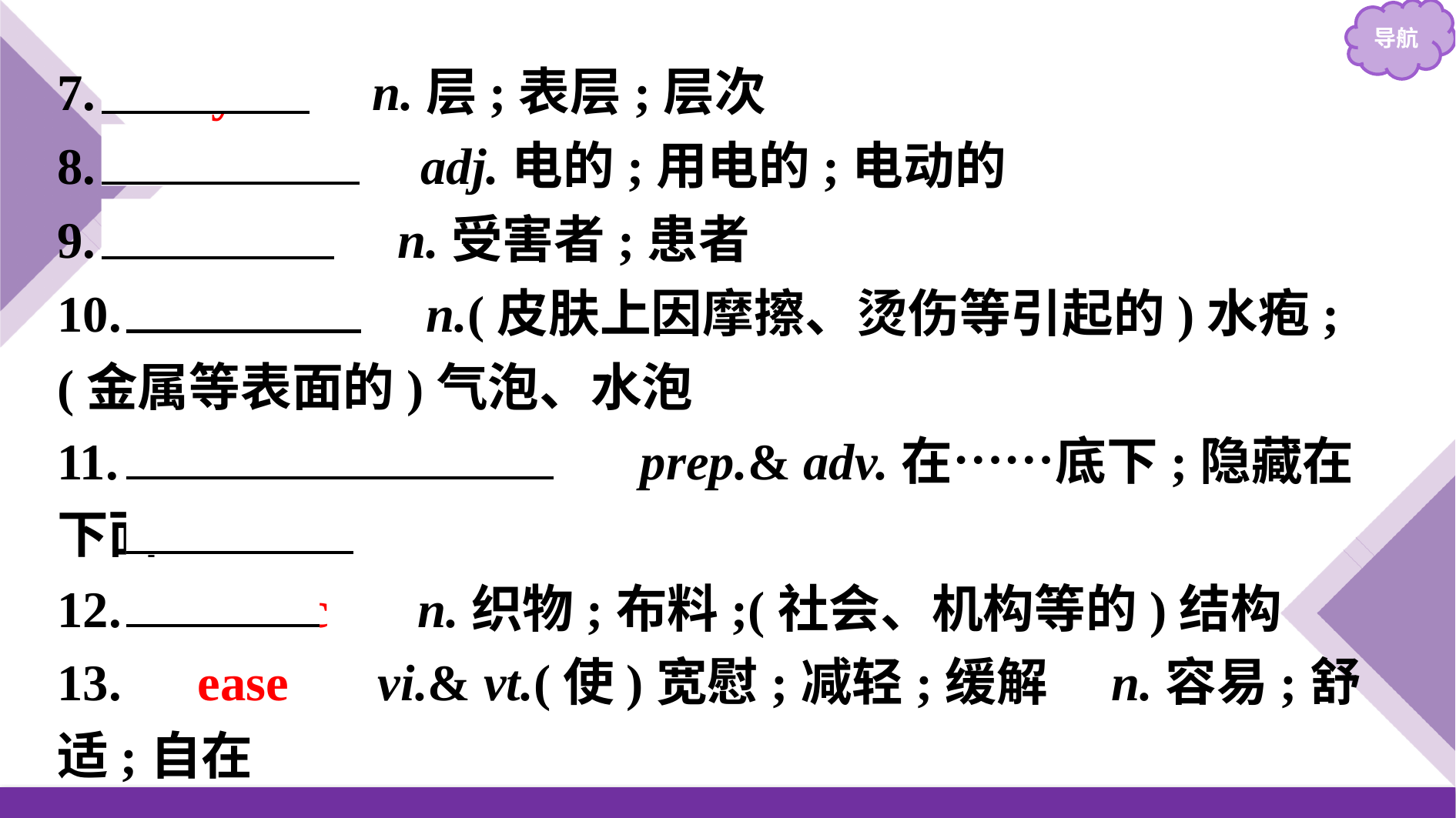

7.　layer　 n.层;表层;层次
8.　electric　 adj.电的;用电的;电动的
9.　victim　 n.受害者;患者
10.　blister　 n.(皮肤上因摩擦、烫伤等引起的)水疱;(金属等表面的)气泡、水泡
11.　　underneath　　 prep.& adv.在……底下;隐藏在下面
12.　fabric　 n.织物;布料;(社会、机构等的)结构
13.　ease　 vi.& vt.(使)宽慰;减轻;缓解　n.容易;舒适;自在